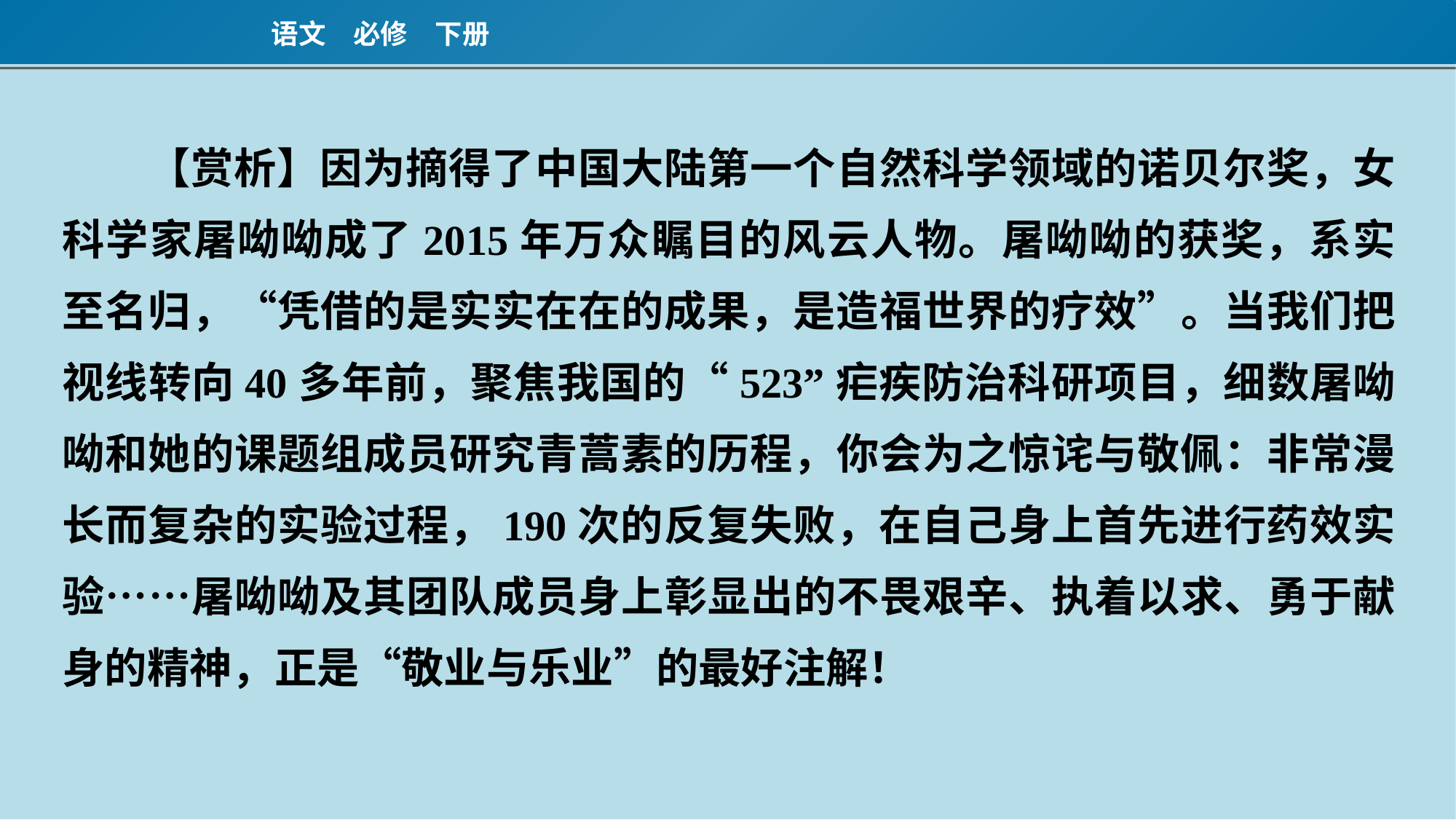

【赏析】因为摘得了中国大陆第一个自然科学领域的诺贝尔奖，女科学家屠呦呦成了2015年万众瞩目的风云人物。屠呦呦的获奖，系实至名归，“凭借的是实实在在的成果，是造福世界的疗效”。当我们把视线转向40多年前，聚焦我国的“523”疟疾防治科研项目，细数屠呦呦和她的课题组成员研究青蒿素的历程，你会为之惊诧与敬佩：非常漫长而复杂的实验过程，190次的反复失败，在自己身上首先进行药效实验……屠呦呦及其团队成员身上彰显出的不畏艰辛、执着以求、勇于献身的精神，正是“敬业与乐业”的最好注解！